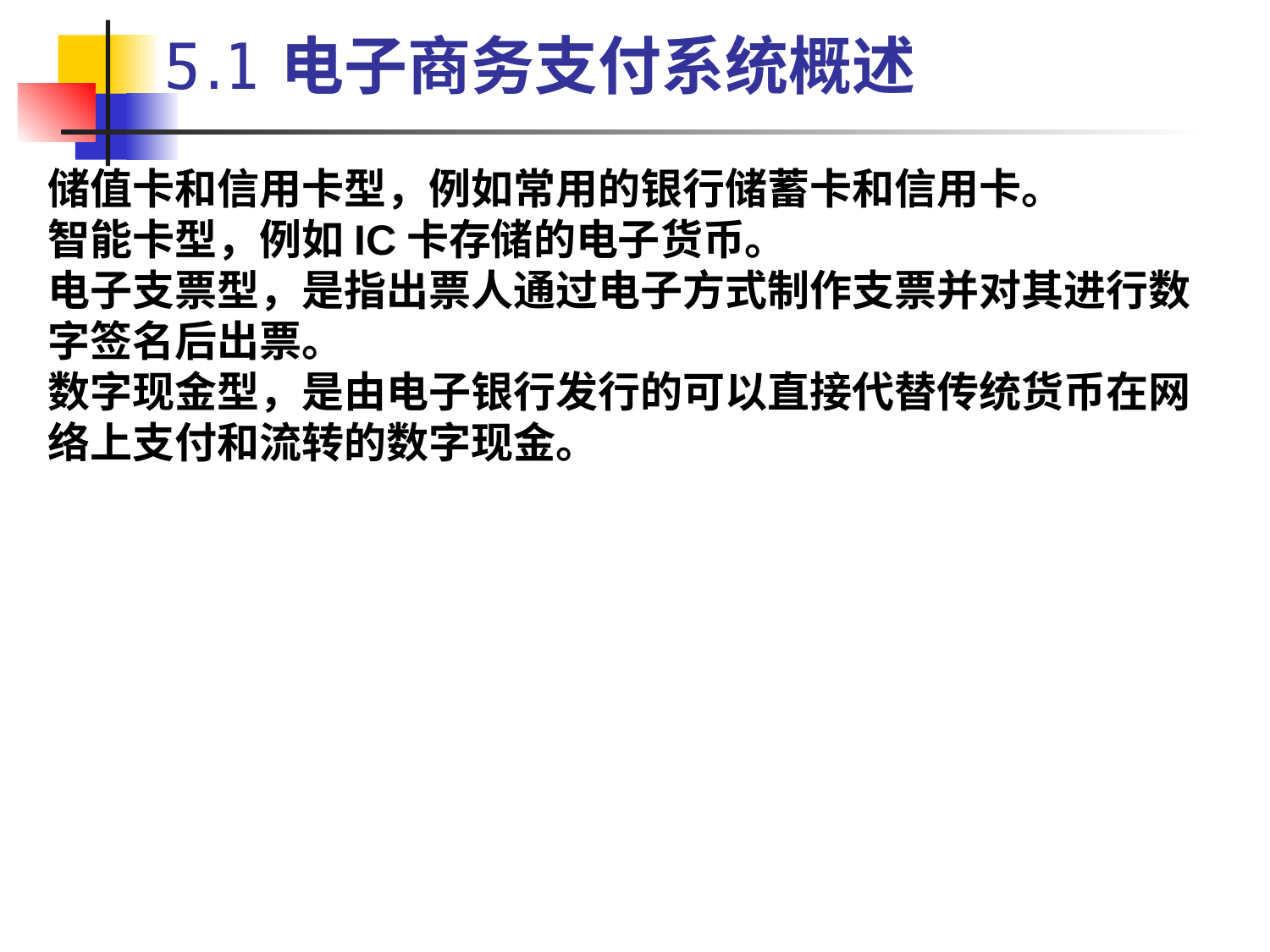

5.1电子商务支付系统概述
储值卡和信用卡型，例如常用的银行储蓄卡和信用卡。
智能卡型，例如IC卡存储的电子货币。
电子支票型，是指出票人通过电子方式制作支票并对其进行数字签名后出票。
数字现金型，是由电子银行发行的可以直接代替传统货币在网络上支付和流转的数字现金。